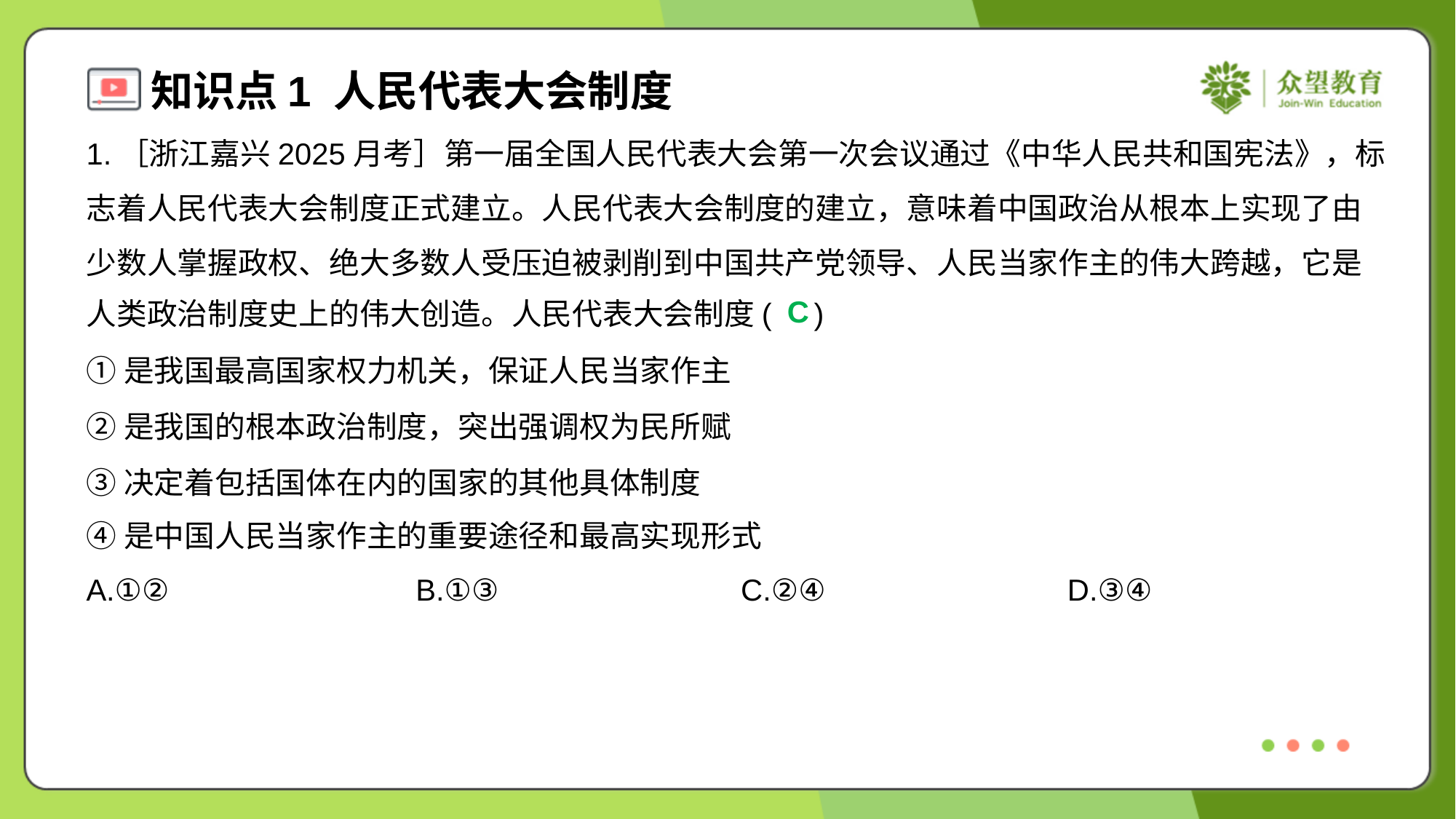

1.［浙江嘉兴2025月考］第一届全国人民代表大会第一次会议通过《中华人民共和国宪法》，标
志着人民代表大会制度正式建立。人民代表大会制度的建立，意味着中国政治从根本上实现了由
少数人掌握政权、绝大多数人受压迫被剥削到中国共产党领导、人民当家作主的伟大跨越，它是
人类政治制度史上的伟大创造。人民代表大会制度(     )
C
①是我国最高国家权力机关，保证人民当家作主
②是我国的根本政治制度，突出强调权为民所赋
③决定着包括国体在内的国家的其他具体制度
④是中国人民当家作主的重要途径和最高实现形式
A.①②	B.①③	C.②④	D.③④